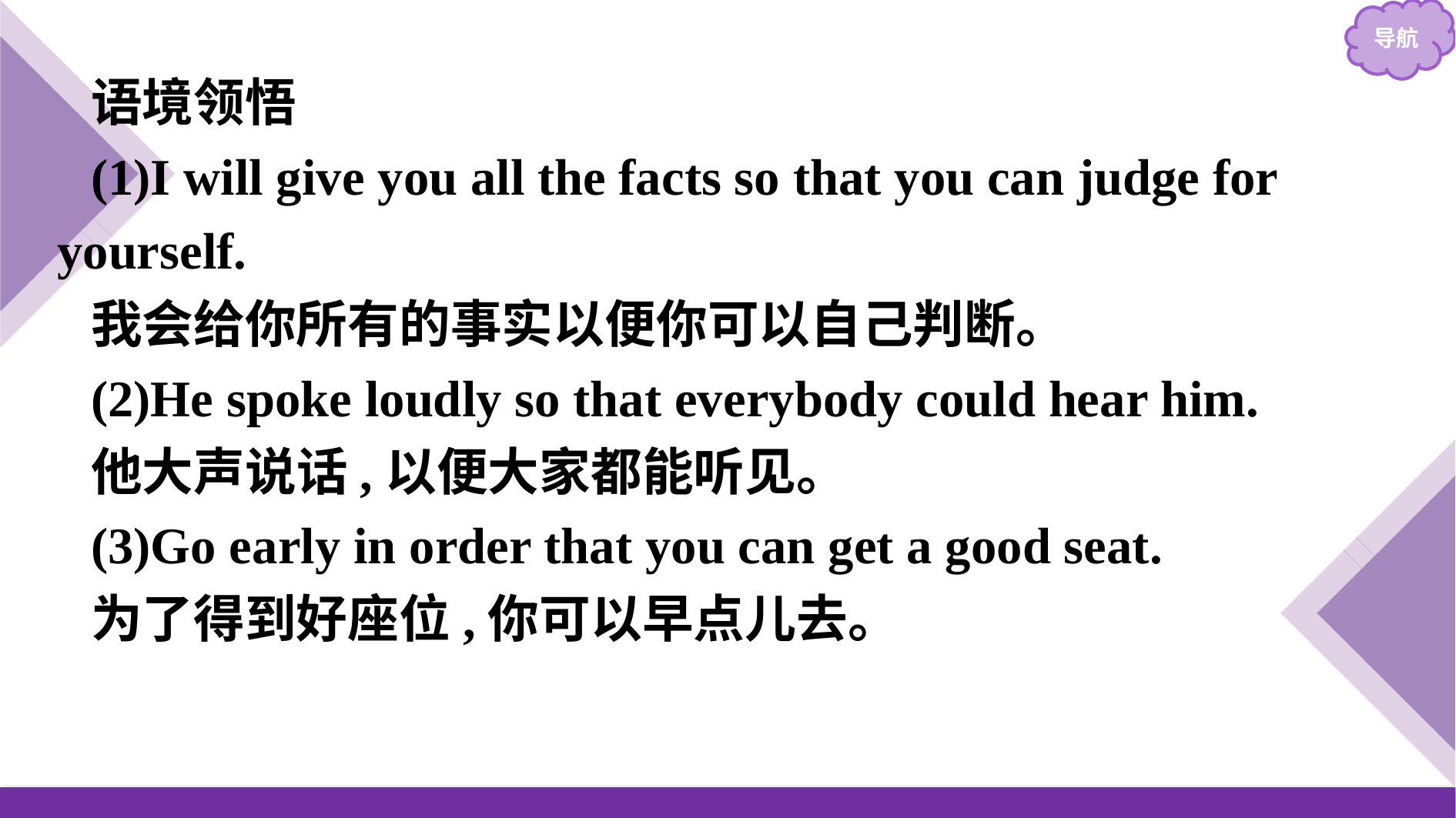

语境领悟
(1)I will give you all the facts so that you can judge for yourself.
我会给你所有的事实以便你可以自己判断。
(2)He spoke loudly so that everybody could hear him.
他大声说话,以便大家都能听见。
(3)Go early in order that you can get a good seat.
为了得到好座位,你可以早点儿去。